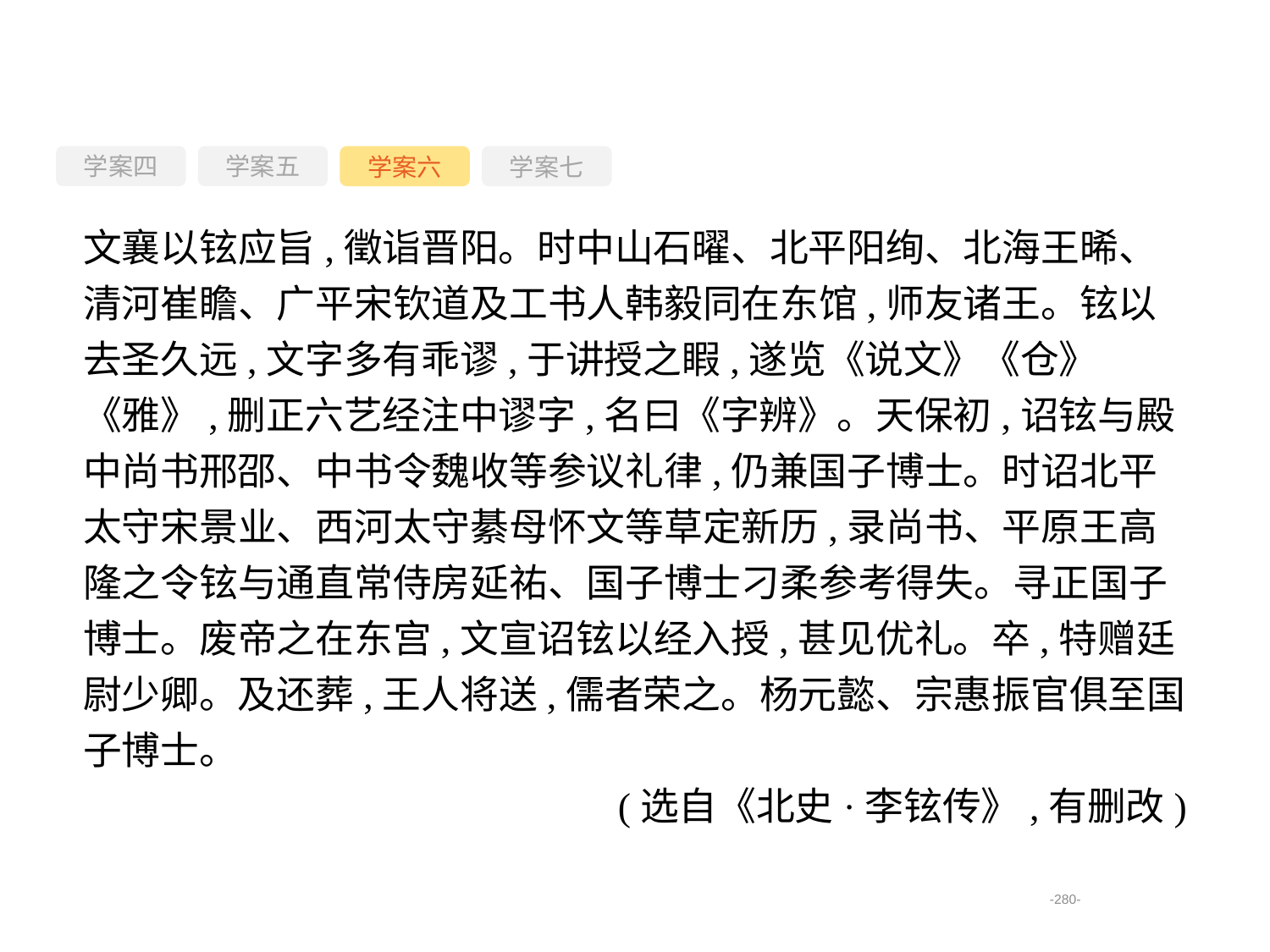

学案四
学案六
学案七
学案五
文襄以铉应旨,徵诣晋阳。时中山石曜、北平阳绚、北海王晞、清河崔瞻、广平宋钦道及工书人韩毅同在东馆,师友诸王。铉以去圣久远,文字多有乖谬,于讲授之睱,遂览《说文》《仓》《雅》,删正六艺经注中谬字,名曰《字辨》。天保初,诏铉与殿中尚书邢邵、中书令魏收等参议礼律,仍兼国子博士。时诏北平太守宋景业、西河太守綦母怀文等草定新历,录尚书、平原王高隆之令铉与通直常侍房延祐、国子博士刁柔参考得失。寻正国子博士。废帝之在东宫,文宣诏铉以经入授,甚见优礼。卒,特赠廷尉少卿。及还葬,王人将送,儒者荣之。杨元懿、宗惠振官俱至国子博士。
(选自《北史·李铉传》,有删改)
-280-